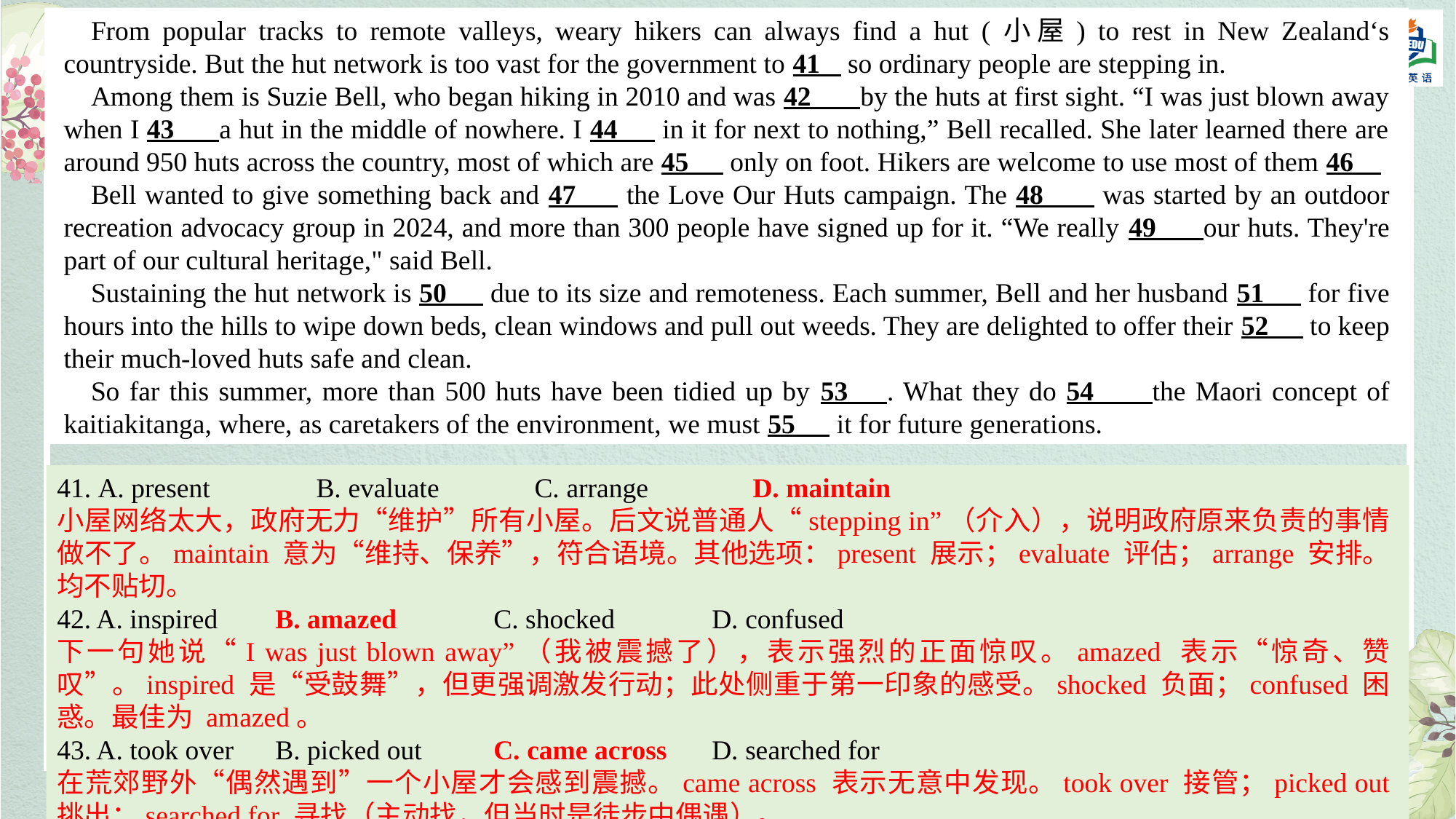

From popular tracks to remote valleys, weary hikers can always find a hut (小屋) to rest in New Zealand‘s countryside. But the hut network is too vast for the government to 41    so ordinary people are stepping in.
Among them is Suzie Bell, who began hiking in 2010 and was 42       by the huts at first sight. “I was just blown away when I 43      a hut in the middle of nowhere. I 44      in it for next to nothing,” Bell recalled. She later learned there are around 950 huts across the country, most of which are 45      only on foot. Hikers are welcome to use most of them 46
Bell wanted to give something back and 47      the Love Our Huts campaign. The 48       was started by an outdoor recreation advocacy group in 2024, and more than 300 people have signed up for it. “We really 49      our huts. They're part of our cultural heritage," said Bell.
Sustaining the hut network is 50      due to its size and remoteness. Each summer, Bell and her husband 51      for five hours into the hills to wipe down beds, clean windows and pull out weeds. They are delighted to offer their 52      to keep their much-loved huts safe and clean.
So far this summer, more than 500 huts have been tidied up by 53    . What they do 54      the Maori concept of kaitiakitanga, where, as caretakers of the environment, we must 55      it for future generations.
A. present 	B. evaluate 	C. arrange 	D. maintain
小屋网络太大，政府无力“维护”所有小屋。后文说普通人“stepping in”（介入），说明政府原来负责的事情做不了。maintain 意为“维持、保养”，符合语境。其他选项：present 展示；evaluate 评估；arrange 安排。均不贴切。
42. A. inspired 	B. amazed 	C. shocked 	D. confused
下一句她说“I was just blown away”（我被震撼了），表示强烈的正面惊叹。amazed 表示“惊奇、赞叹”。inspired 是“受鼓舞”，但更强调激发行动；此处侧重于第一印象的感受。shocked 负面；confused 困惑。最佳为 amazed。
43. A. took over 	B. picked out 	C. came across 	D. searched for
在荒郊野外“偶然遇到”一个小屋才会感到震撼。came across 表示无意中发现。took over 接管；picked out 挑出；searched for 寻找（主动找，但当时是徒步中偶遇）。